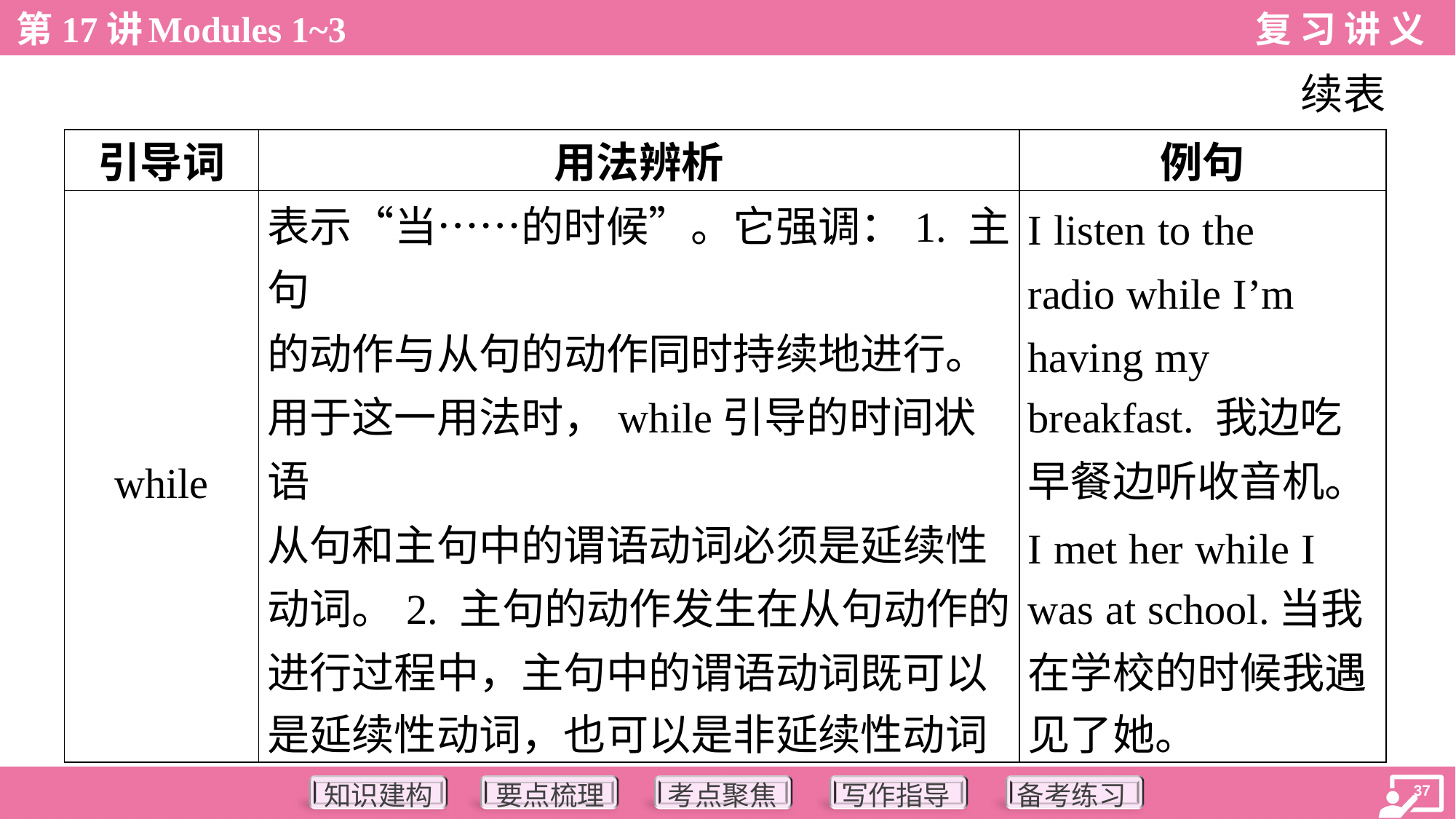

续表
| 引导词 | 用法辨析 | 例句 |
| --- | --- | --- |
| while | 表示“当……的时候”。它强调：1. 主句 的动作与从句的动作同时持续地进行。 用于这一用法时，while引导的时间状语 从句和主句中的谓语动词必须是延续性 动词。2. 主句的动作发生在从句动作的 进行过程中，主句中的谓语动词既可以 是延续性动词，也可以是非延续性动词 | I listen to the radio while I’m having my breakfast. 我边吃 早餐边听收音机。 I met her while I was at school.当我 在学校的时候我遇 见了她。 |